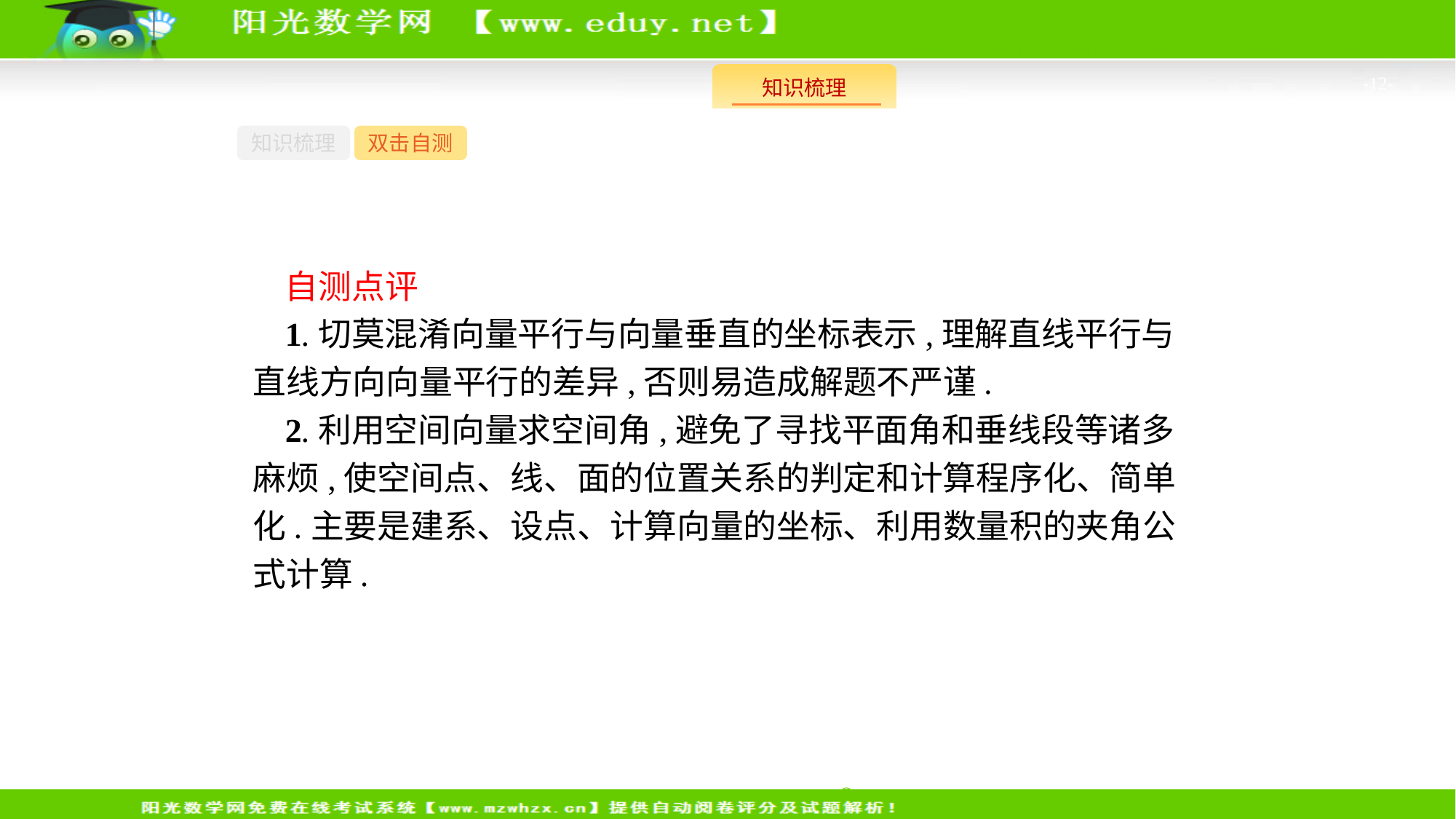

-12-
知识梳理
双击自测
自测点评
1.切莫混淆向量平行与向量垂直的坐标表示,理解直线平行与直线方向向量平行的差异,否则易造成解题不严谨.
2.利用空间向量求空间角,避免了寻找平面角和垂线段等诸多麻烦,使空间点、线、面的位置关系的判定和计算程序化、简单化.主要是建系、设点、计算向量的坐标、利用数量积的夹角公式计算.